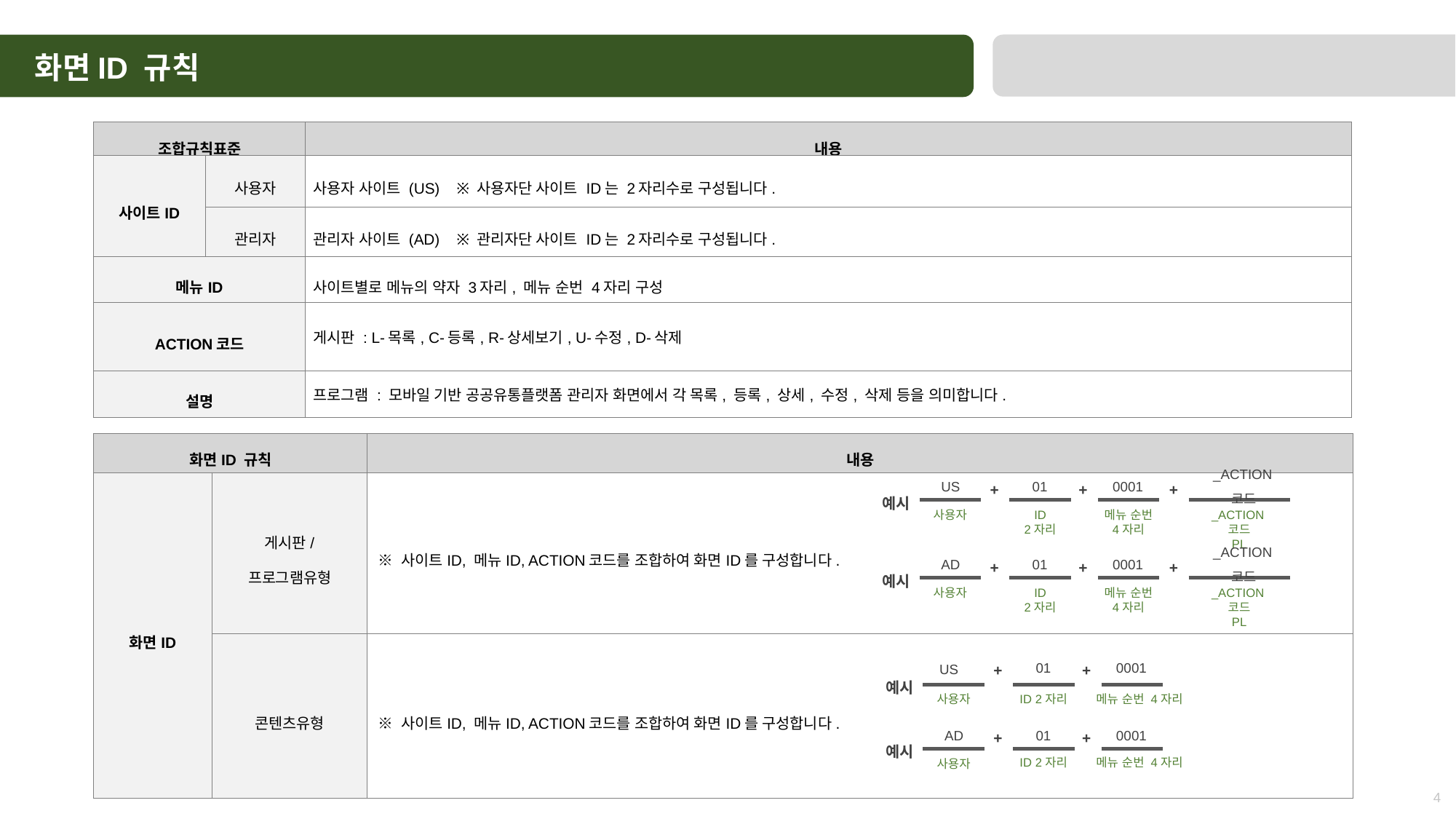

화면ID 규칙
| 조합규칙표준 |  | 내용 |
| --- | --- | --- |
| 사이트ID | 사용자 | 사용자 사이트 (US) ※ 사용자단 사이트 ID는 2자리수로 구성됩니다. |
|  | 관리자 | 관리자 사이트 (AD) ※ 관리자단 사이트 ID는 2자리수로 구성됩니다. |
| 메뉴ID |  | 사이트별로 메뉴의 약자 3자리, 메뉴 순번 4자리 구성 |
| ACTION코드 |  | 게시판 : L-목록, C-등록, R-상세보기, U-수정, D-삭제 |
| 설명 |  | 프로그램 : 모바일 기반 공공유통플랫폼 관리자 화면에서 각 목록, 등록, 상세, 수정, 삭제 등을 의미합니다. |
| 화면ID 규칙 |  | 내용 |
| --- | --- | --- |
| 화면ID | 게시판/ 프로그램유형 | ※ 사이트ID, 메뉴ID, ACTION코드를 조합하여 화면ID를 구성합니다. |
|  | 콘텐츠유형 | ※ 사이트ID, 메뉴ID, ACTION코드를 조합하여 화면ID를 구성합니다. |
US
01
0001
_ACTION코드
+
+
+
예시
사용자
ID
2자리
메뉴 순번
4자리
_ACTION코드
PL
AD
01
0001
_ACTION코드
+
+
+
예시
사용자
ID
2자리
메뉴 순번
4자리
_ACTION코드
PL
01
0001
+
+
US
예시
사용자
ID 2자리
메뉴 순번 4자리
AD
01
0001
+
+
예시
ID 2자리
메뉴 순번 4자리
사용자
4